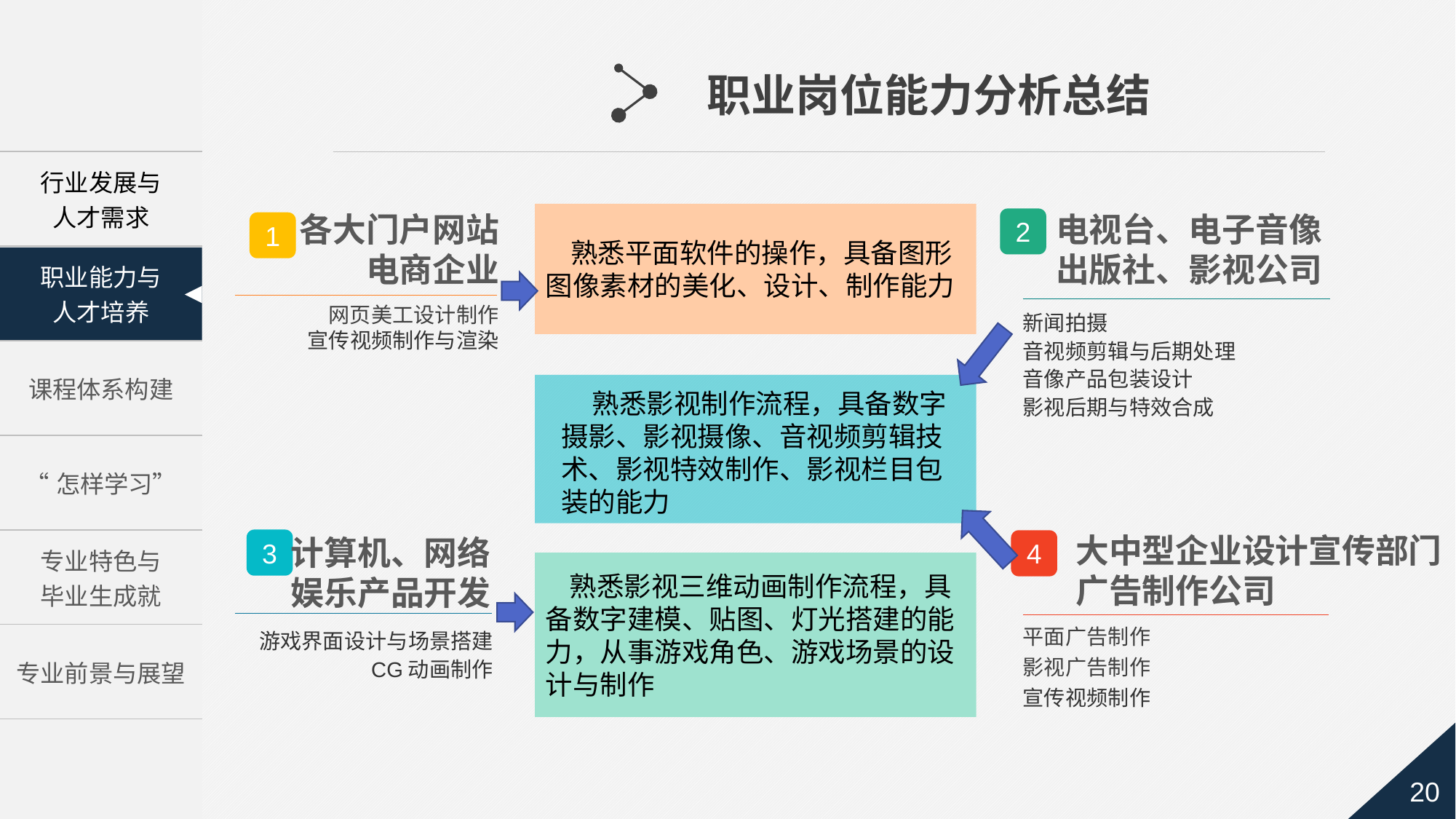

职业岗位能力分析总结
各大门户网站
电商企业
电视台、电子音像
出版社、影视公司
   熟悉平面软件的操作，具备图形图像素材的美化、设计、制作能力
2
1

网页美工设计制作
宣传视频制作与渲染
新闻拍摄
音视频剪辑与后期处理
音像产品包装设计
影视后期与特效合成

    熟悉影视制作流程，具备数字摄影、影视摄像、音视频剪辑技术、影视特效制作、影视栏目包装的能力

大中型企业设计宣传部门
广告制作公司
计算机、网络
娱乐产品开发
3
4
    熟悉影视三维动画制作流程，具备数字建模、贴图、灯光搭建的能力，从事游戏角色、游戏场景的设计与制作

平面广告制作
影视广告制作
宣传视频制作

游戏界面设计与场景搭建
CG动画制作